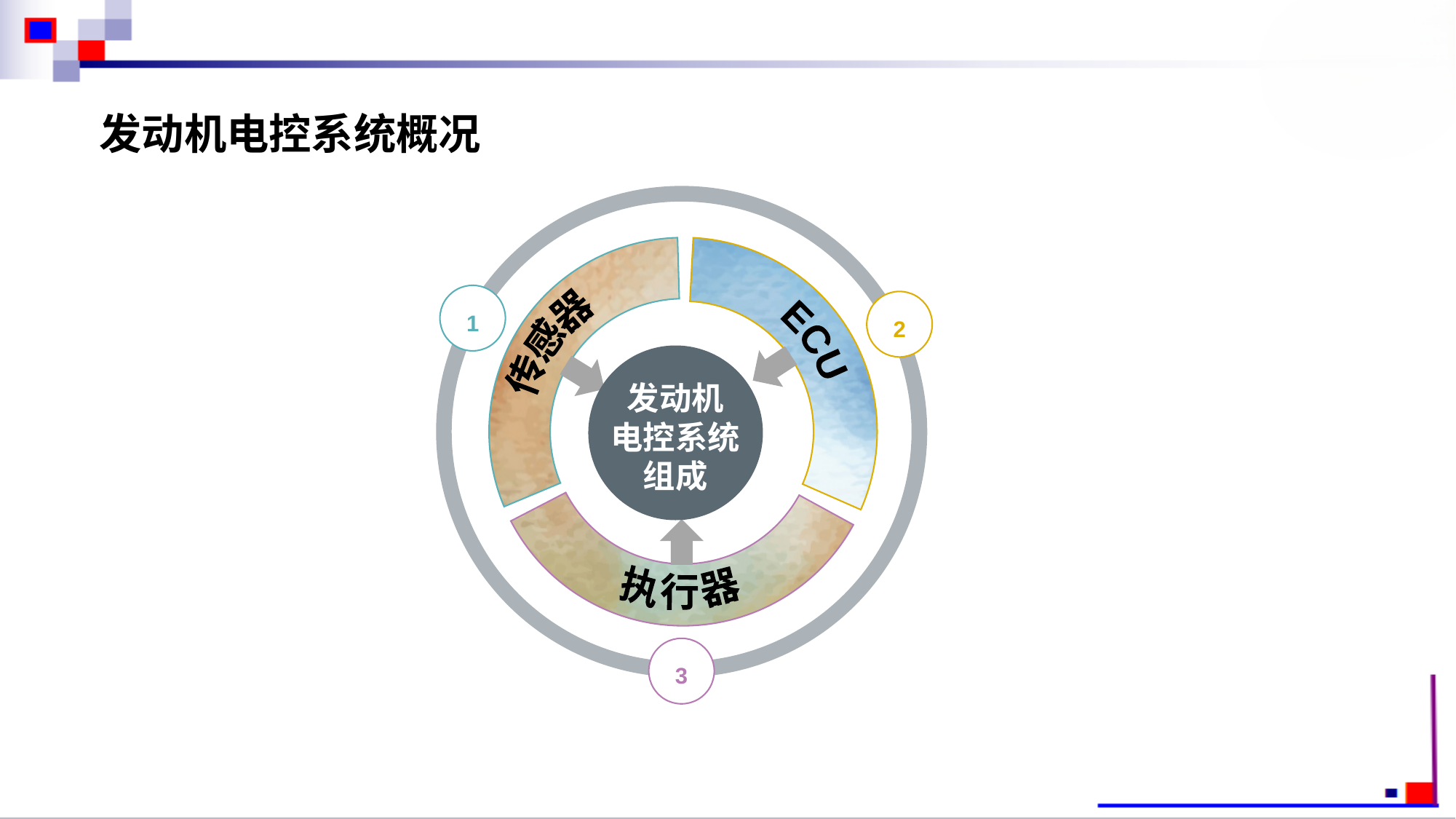

发动机电控系统概况

执行器
ECU
传感器
1
2
发动机
电控系统
组成

3